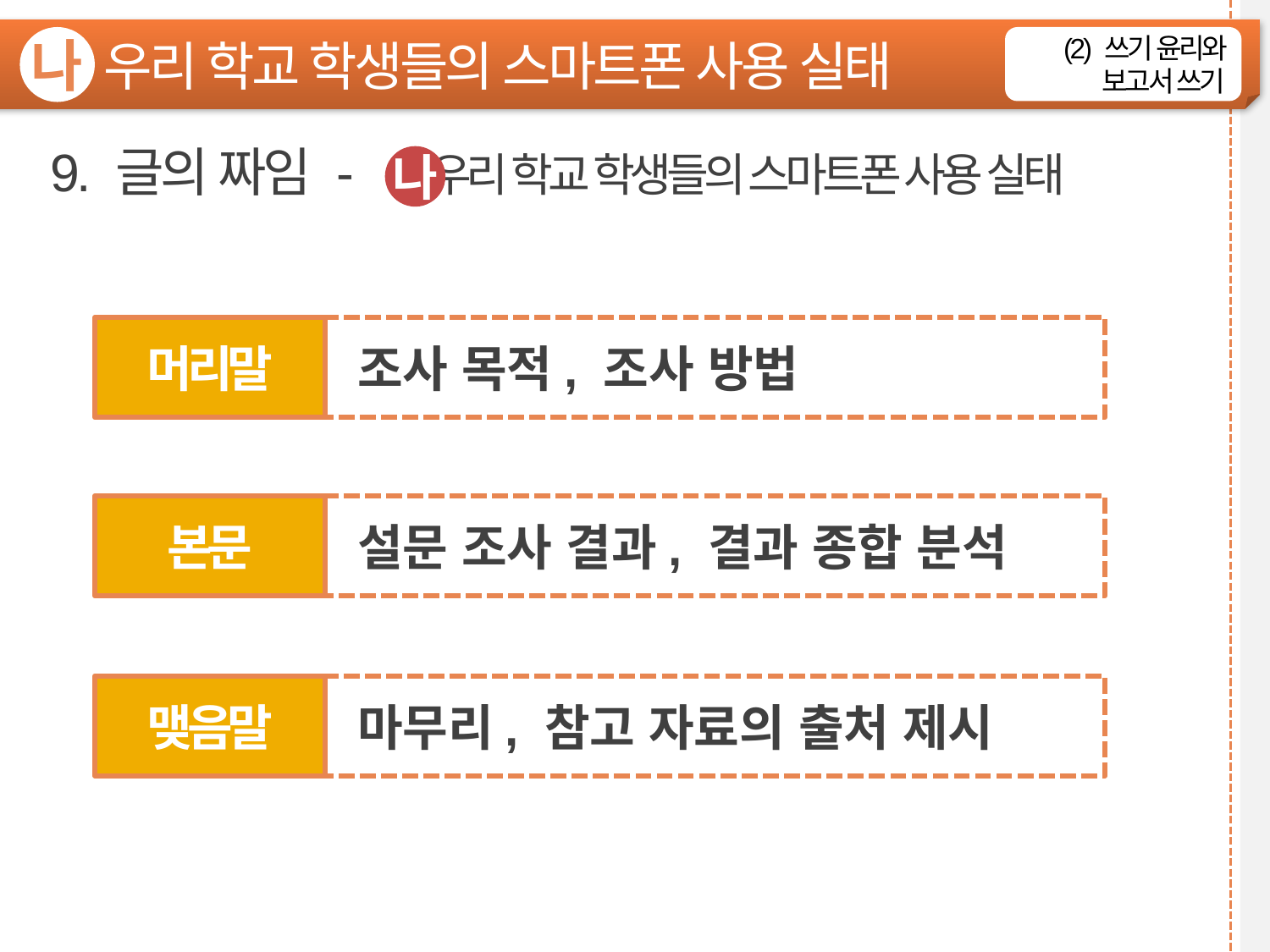

우리 학교 학생들의 스마트폰 사용 실태
나
(2) 쓰기 윤리와 보고서 쓰기
9. 글의 짜임 -        우리 학교 학생들의 스마트폰 사용 실태
나
머리말
조사 목적, 조사 방법
본문
설문 조사 결과, 결과 종합 분석
맺음말
마무리, 참고 자료의 출처 제시